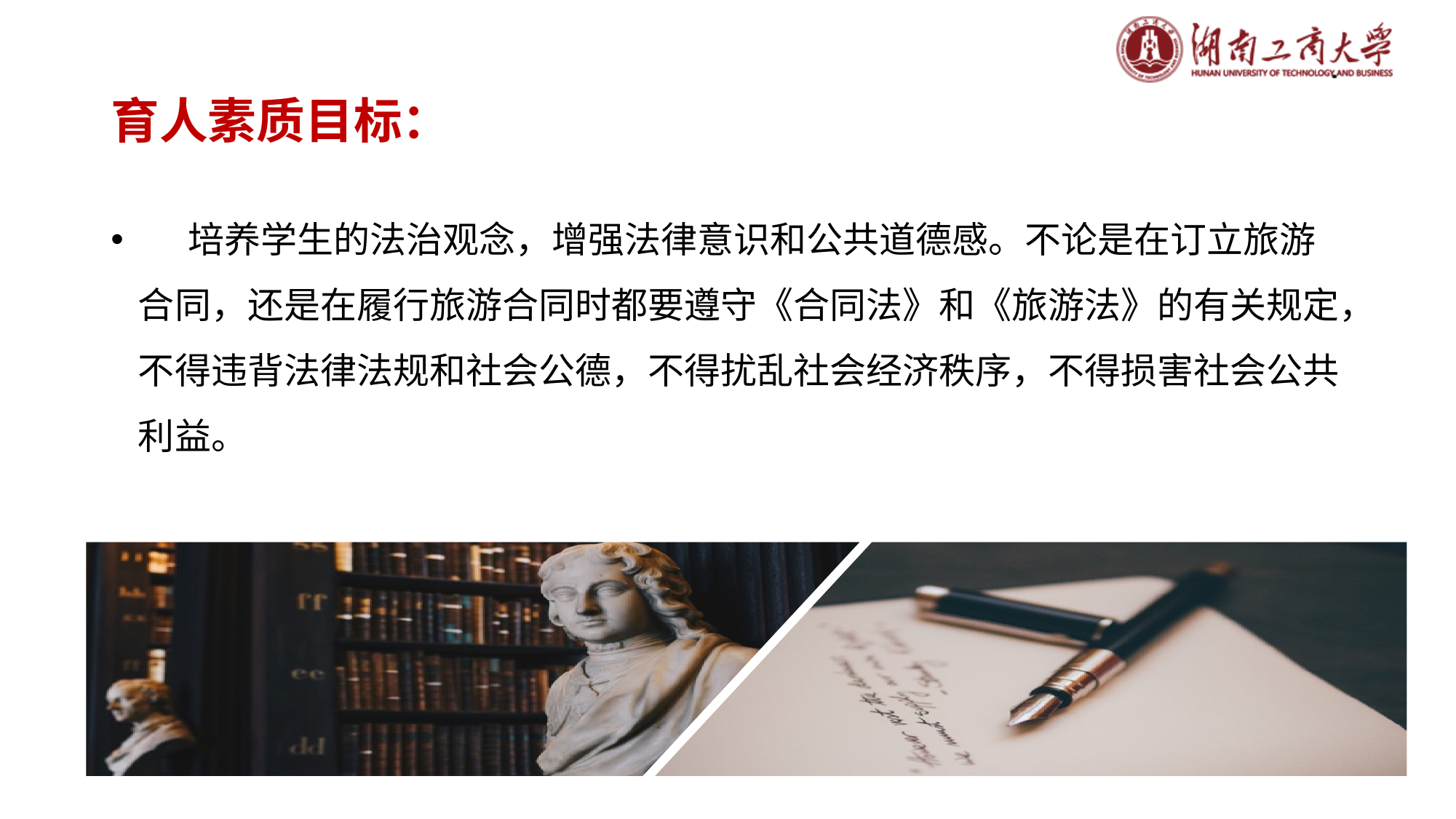

# 育人素质目标：
     培养学生的法治观念，增强法律意识和公共道德感。不论是在订立旅游合同，还是在履行旅游合同时都要遵守《合同法》和《旅游法》的有关规定，不得违背法律法规和社会公德，不得扰乱社会经济秩序，不得损害社会公共利益。